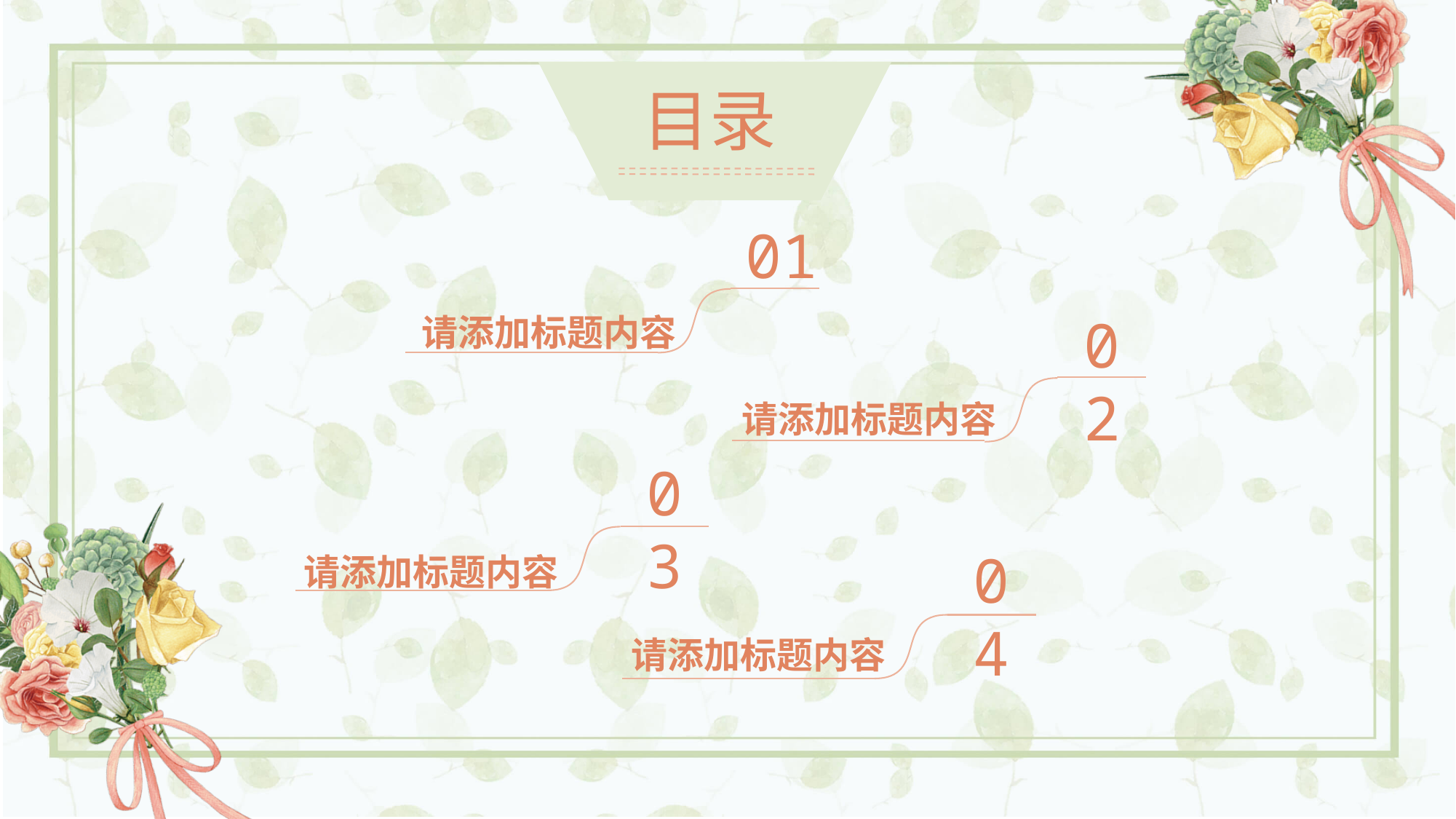

目录

01
请添加标题内容
02
请添加标题内容
03
请添加标题内容
04
请添加标题内容